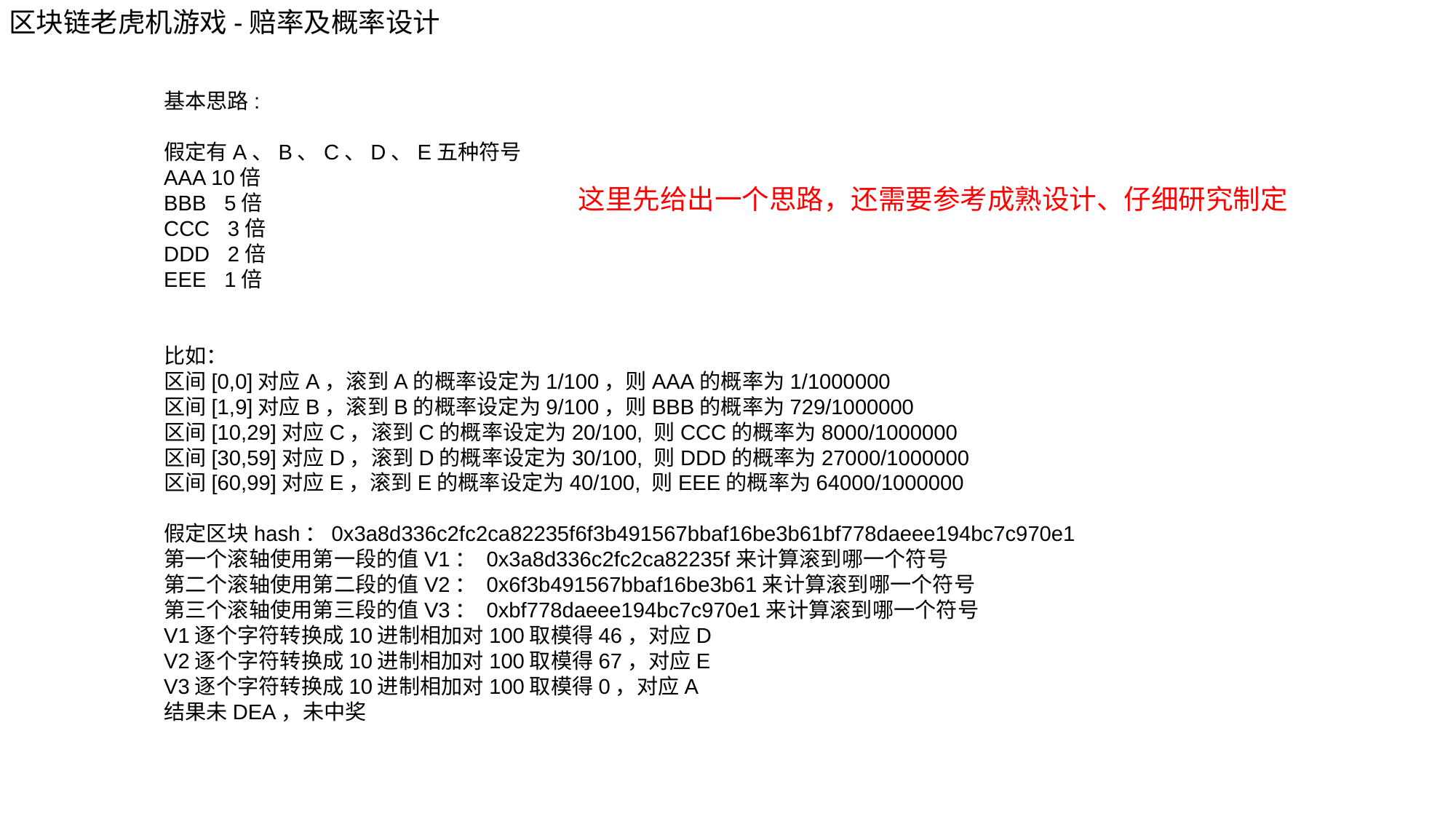

区块链老虎机游戏-赔率及概率设计
基本思路:

假定有A、B、C、D、E五种符号
AAA 10倍
BBB   5倍
CCC   3倍
DDD   2倍
EEE   1倍

比如：
区间[0,0]对应A，滚到A的概率设定为1/100，则AAA的概率为1/1000000
区间[1,9]对应B，滚到B的概率设定为9/100，则BBB的概率为729/1000000
区间[10,29]对应C，滚到C的概率设定为20/100, 则CCC的概率为8000/1000000
区间[30,59]对应D，滚到D的概率设定为30/100, 则DDD的概率为27000/1000000
区间[60,99]对应E，滚到E的概率设定为40/100, 则EEE的概率为64000/1000000

假定区块hash：0x3a8d336c2fc2ca82235f6f3b491567bbaf16be3b61bf778daeee194bc7c970e1
第一个滚轴使用第一段的值V1： 0x3a8d336c2fc2ca82235f来计算滚到哪一个符号
第二个滚轴使用第二段的值V2： 0x6f3b491567bbaf16be3b61来计算滚到哪一个符号
第三个滚轴使用第三段的值V3： 0xbf778daeee194bc7c970e1来计算滚到哪一个符号
V1逐个字符转换成10进制相加对100取模得46，对应D
V2逐个字符转换成10进制相加对100取模得67，对应E
V3逐个字符转换成10进制相加对100取模得0，对应A
结果未DEA，未中奖
这里先给出一个思路，还需要参考成熟设计、仔细研究制定